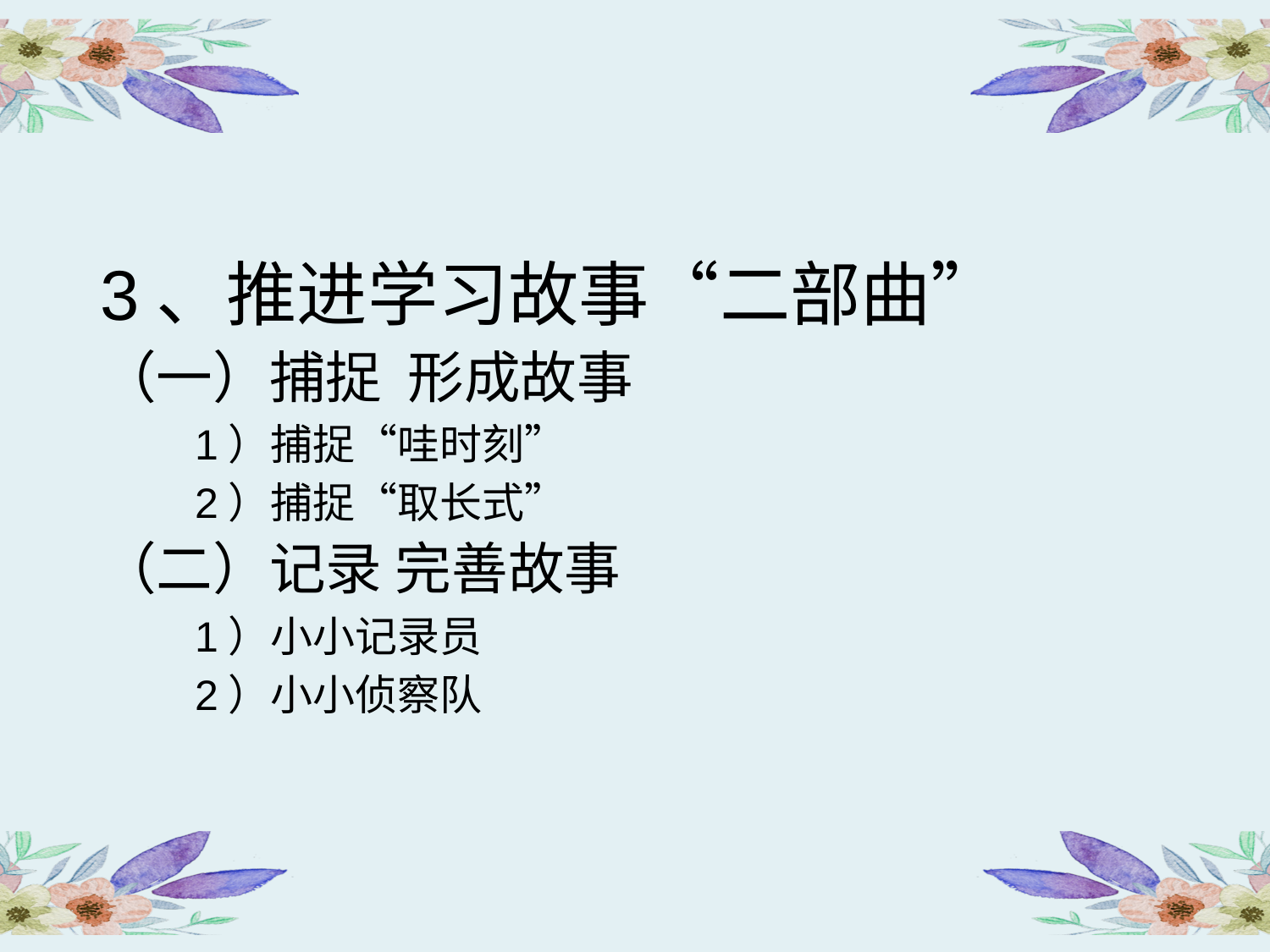

#
3、推进学习故事“二部曲”
（一）捕捉  形成故事
        1）捕捉“哇时刻”
        2）捕捉“取长式”
（二）记录 完善故事
        1）小小记录员
        2）小小侦察队